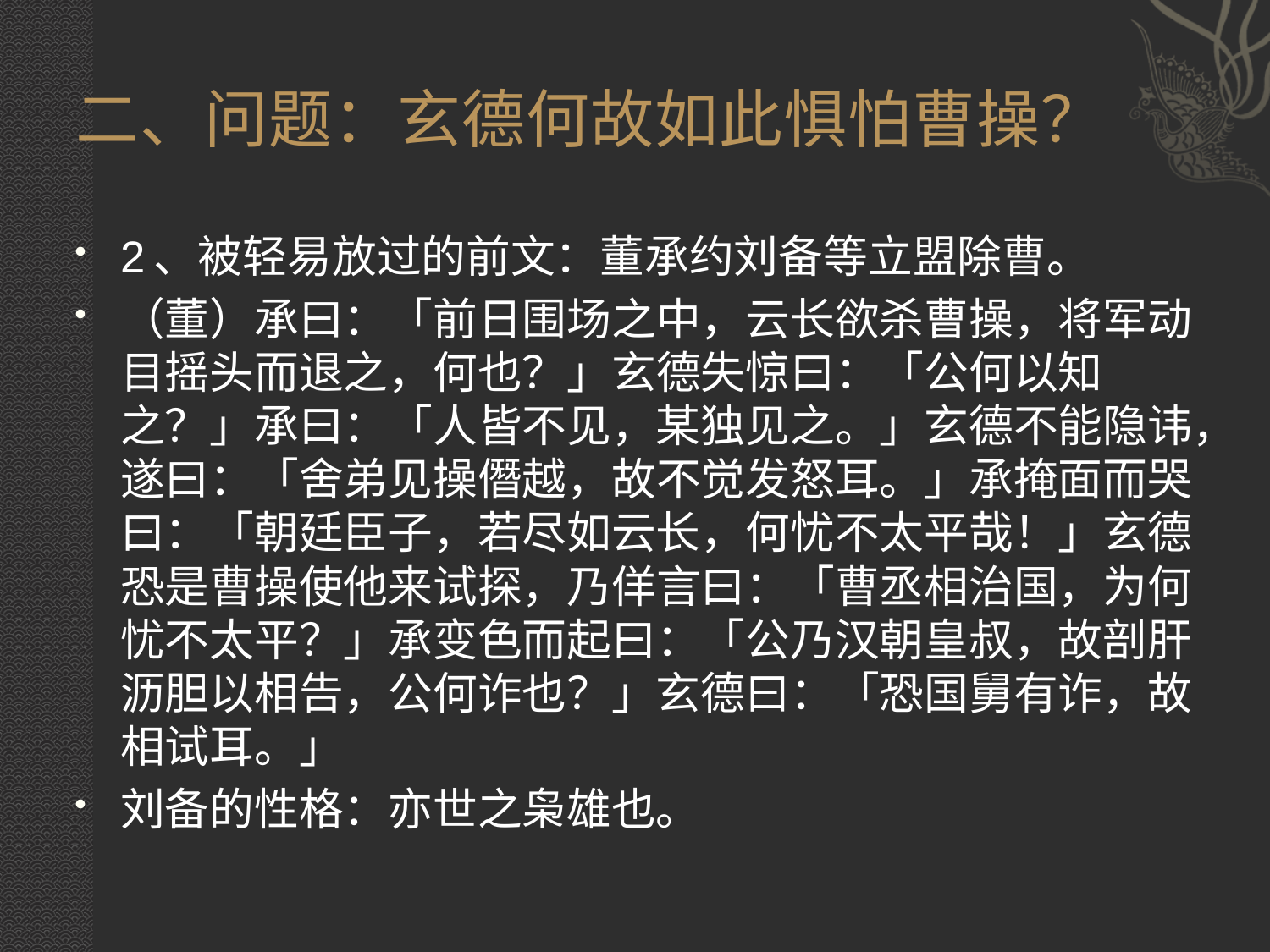

# 二、问题：玄德何故如此惧怕曹操？
2、被轻易放过的前文：董承约刘备等立盟除曹。
（董）承曰：「前日围场之中，云长欲杀曹操，将军动目摇头而退之，何也？」玄德失惊曰：「公何以知之？」承曰：「人皆不见，某独见之。」玄德不能隐讳，遂曰：「舍弟见操僭越，故不觉发怒耳。」承掩面而哭曰：「朝廷臣子，若尽如云长，何忧不太平哉！」玄德恐是曹操使他来试探，乃佯言曰：「曹丞相治国，为何忧不太平？」承变色而起曰：「公乃汉朝皇叔，故剖肝沥胆以相告，公何诈也？」玄德曰：「恐国舅有诈，故相试耳。」
刘备的性格：亦世之枭雄也。